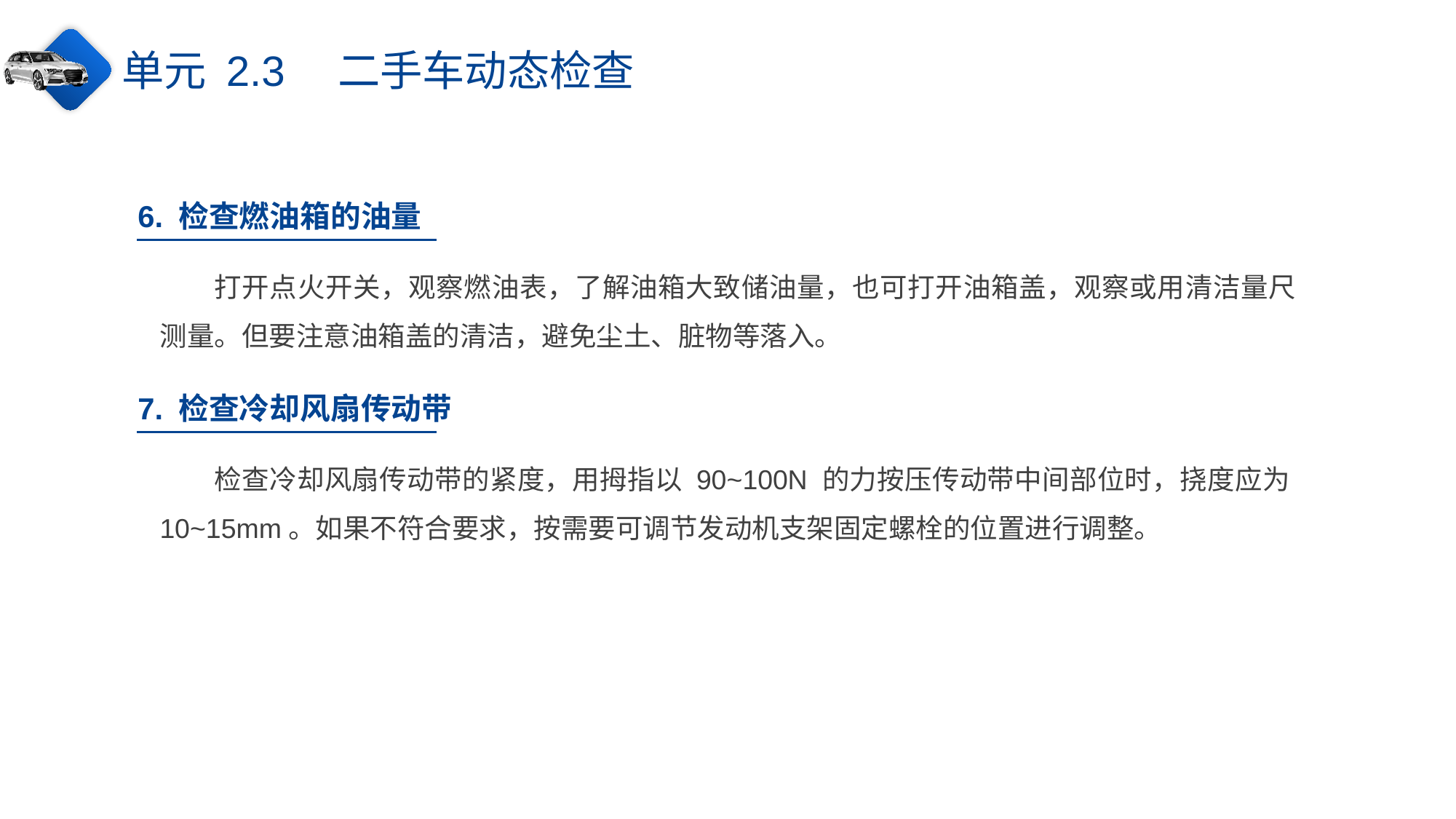

单元 2.3　二手车动态检查
6. 检查燃油箱的油量
打开点火开关，观察燃油表，了解油箱大致储油量，也可打开油箱盖，观察或用清洁量尺测量。但要注意油箱盖的清洁，避免尘土、脏物等落入。
7. 检查冷却风扇传动带
检查冷却风扇传动带的紧度，用拇指以 90~100N 的力按压传动带中间部位时，挠度应为10~15mm。如果不符合要求，按需要可调节发动机支架固定螺栓的位置进行调整。